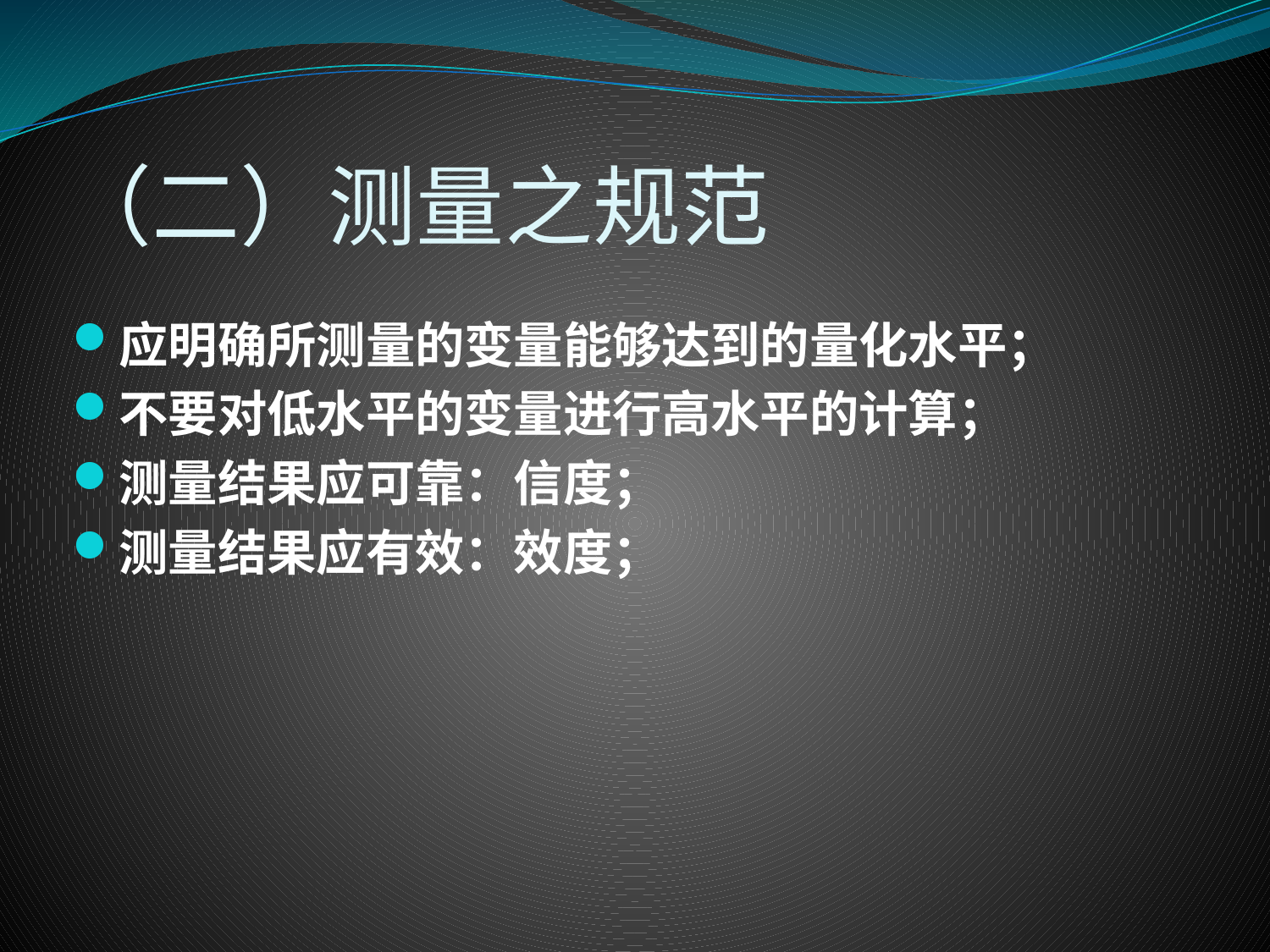

# （二）测量之规范
应明确所测量的变量能够达到的量化水平；
不要对低水平的变量进行高水平的计算；
测量结果应可靠：信度；
测量结果应有效：效度；